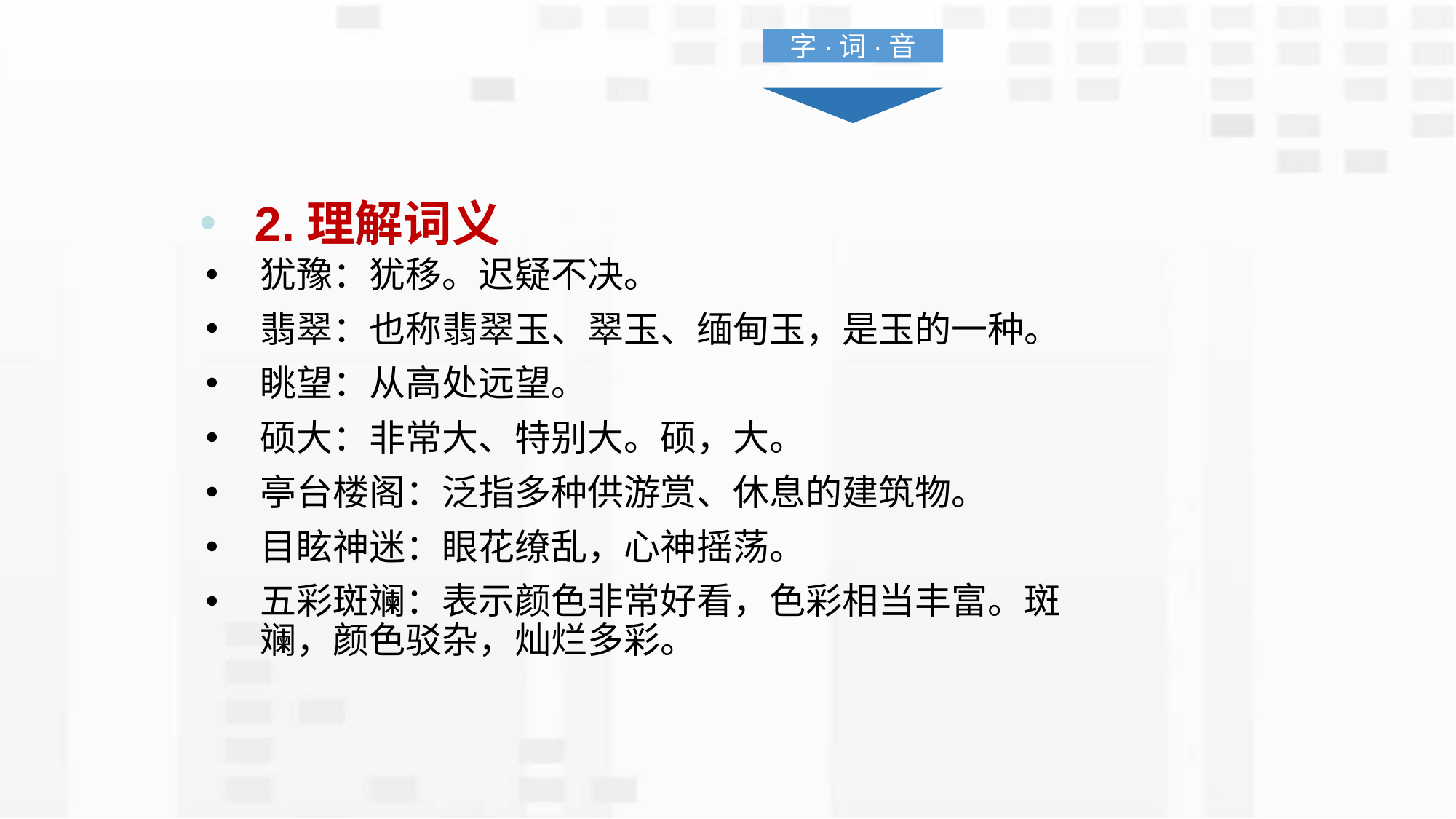

字·词·音

2.理解词义
犹豫：犹移。迟疑不决。
翡翠：也称翡翠玉、翠玉、缅甸玉，是玉的一种。
眺望：从高处远望。
硕大：非常大、特别大。硕，大。
亭台楼阁：泛指多种供游赏、休息的建筑物。
目眩神迷：眼花缭乱，心神摇荡。
五彩斑斓：表示颜色非常好看，色彩相当丰富。斑斓，颜色驳杂，灿烂多彩。